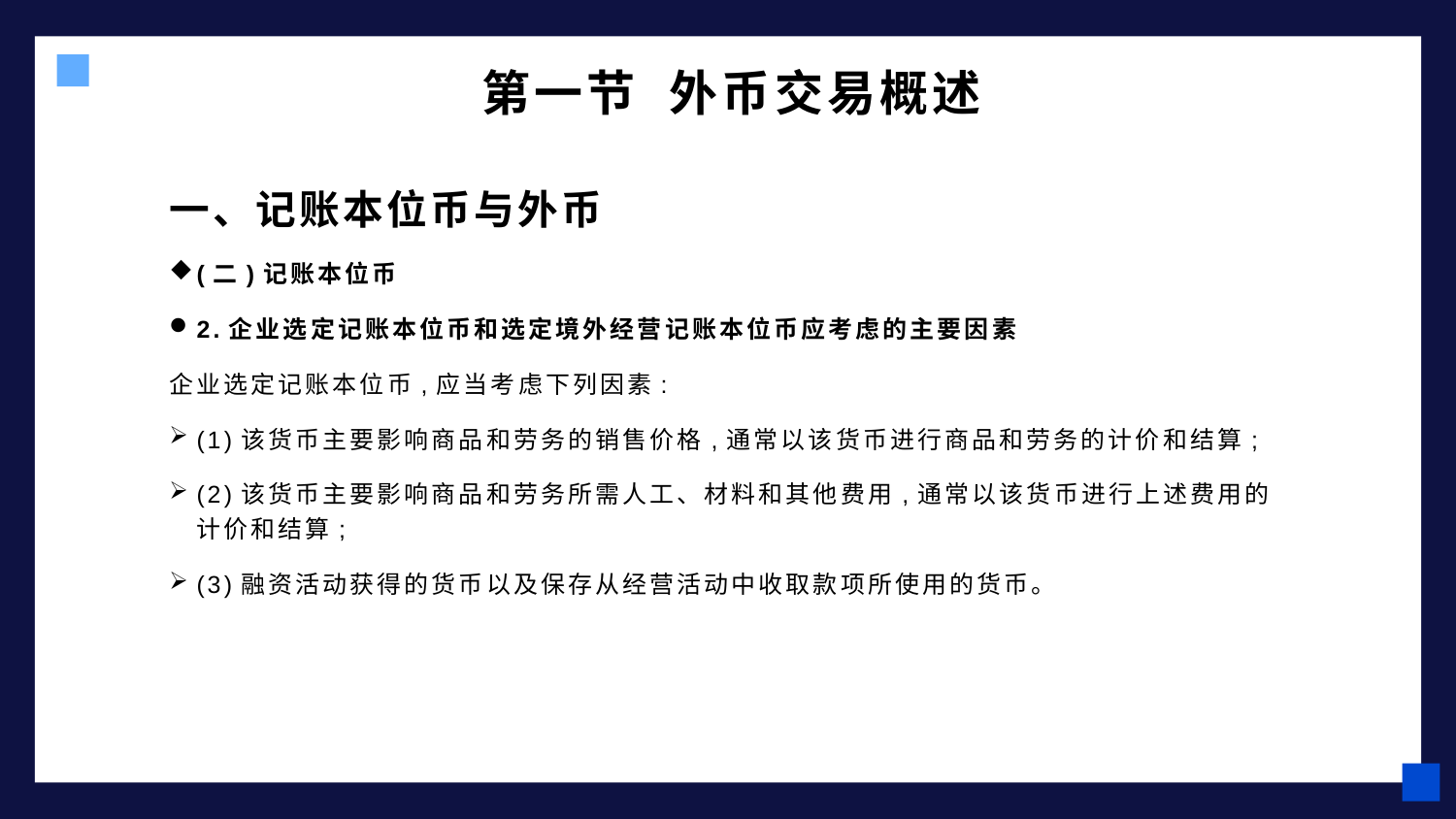

# 第一节  外币交易概述
一、记账本位币与外币
(二)记账本位币
2.企业选定记账本位币和选定境外经营记账本位币应考虑的主要因素
企业选定记账本位币,应当考虑下列因素:
(1)该货币主要影响商品和劳务的销售价格,通常以该货币进行商品和劳务的计价和结算;
(2)该货币主要影响商品和劳务所需人工、材料和其他费用,通常以该货币进行上述费用的计价和结算;
(3)融资活动获得的货币以及保存从经营活动中收取款项所使用的货币。